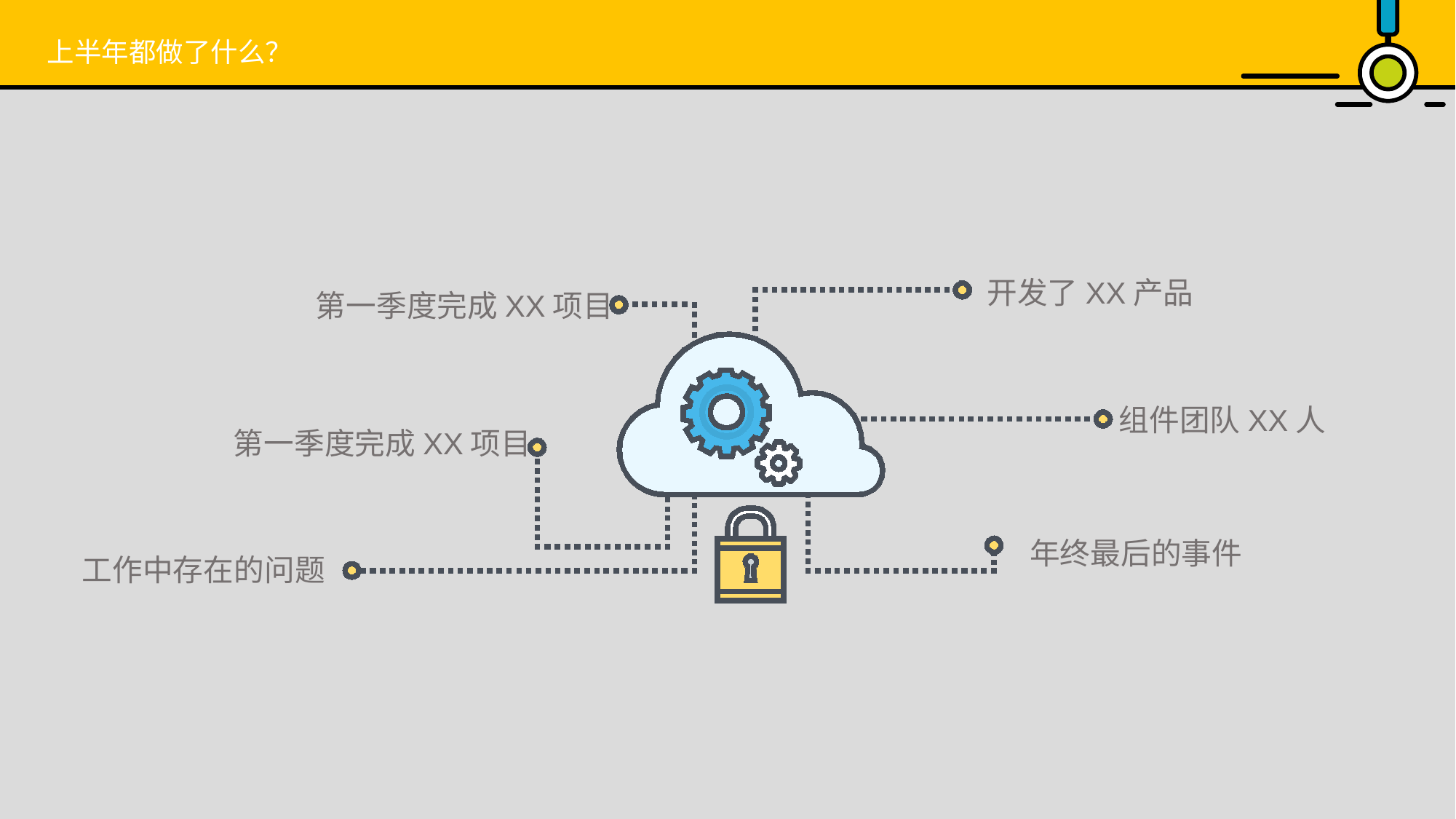

上半年都做了什么？
开发了XX产品

第一季度完成XX项目

组件团队XX人

第一季度完成XX项目

年终最后的事件
工作中存在的问题